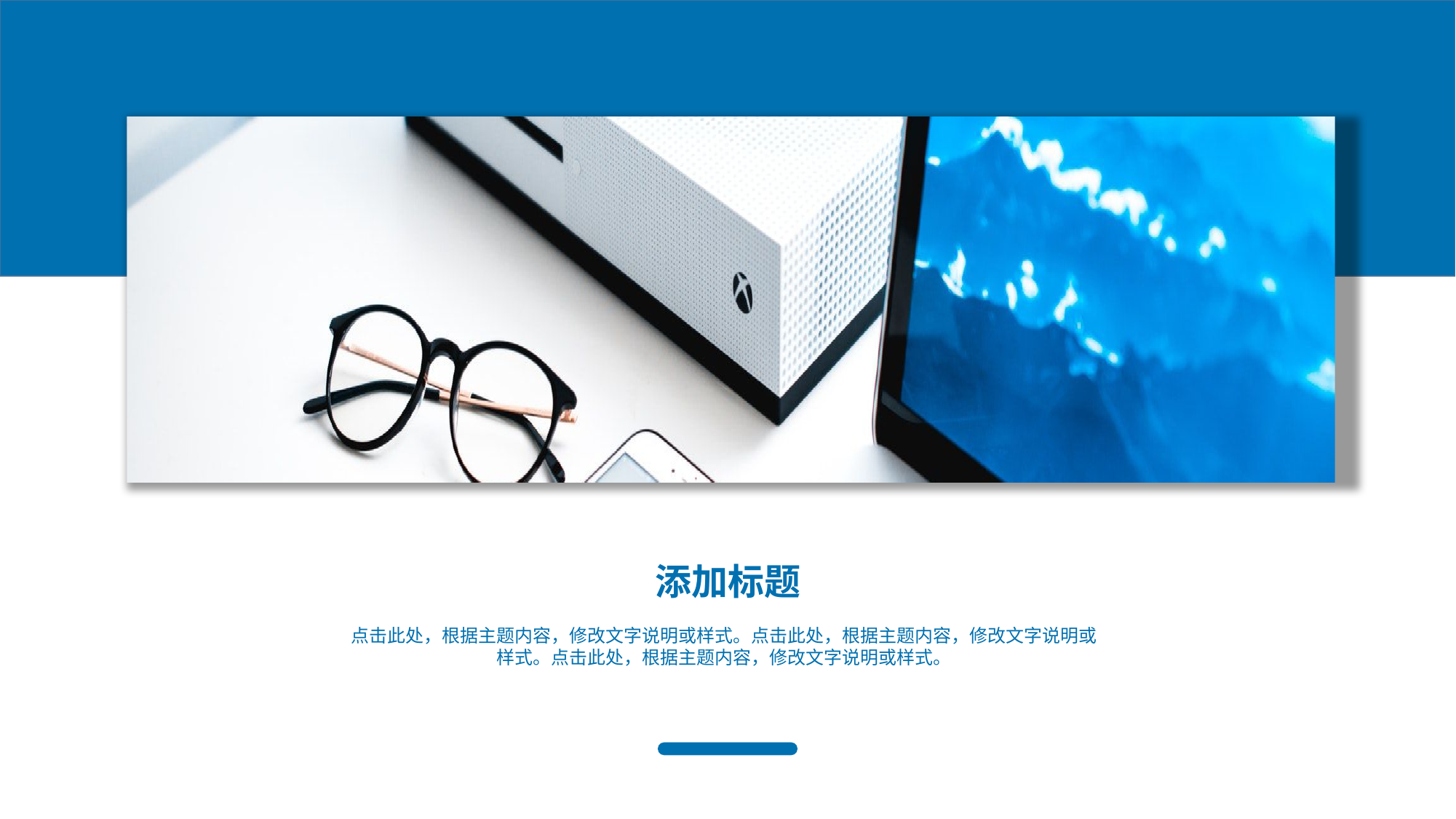

添加标题
点击此处，根据主题内容，修改文字说明或样式。点击此处，根据主题内容，修改文字说明或样式。点击此处，根据主题内容，修改文字说明或样式。